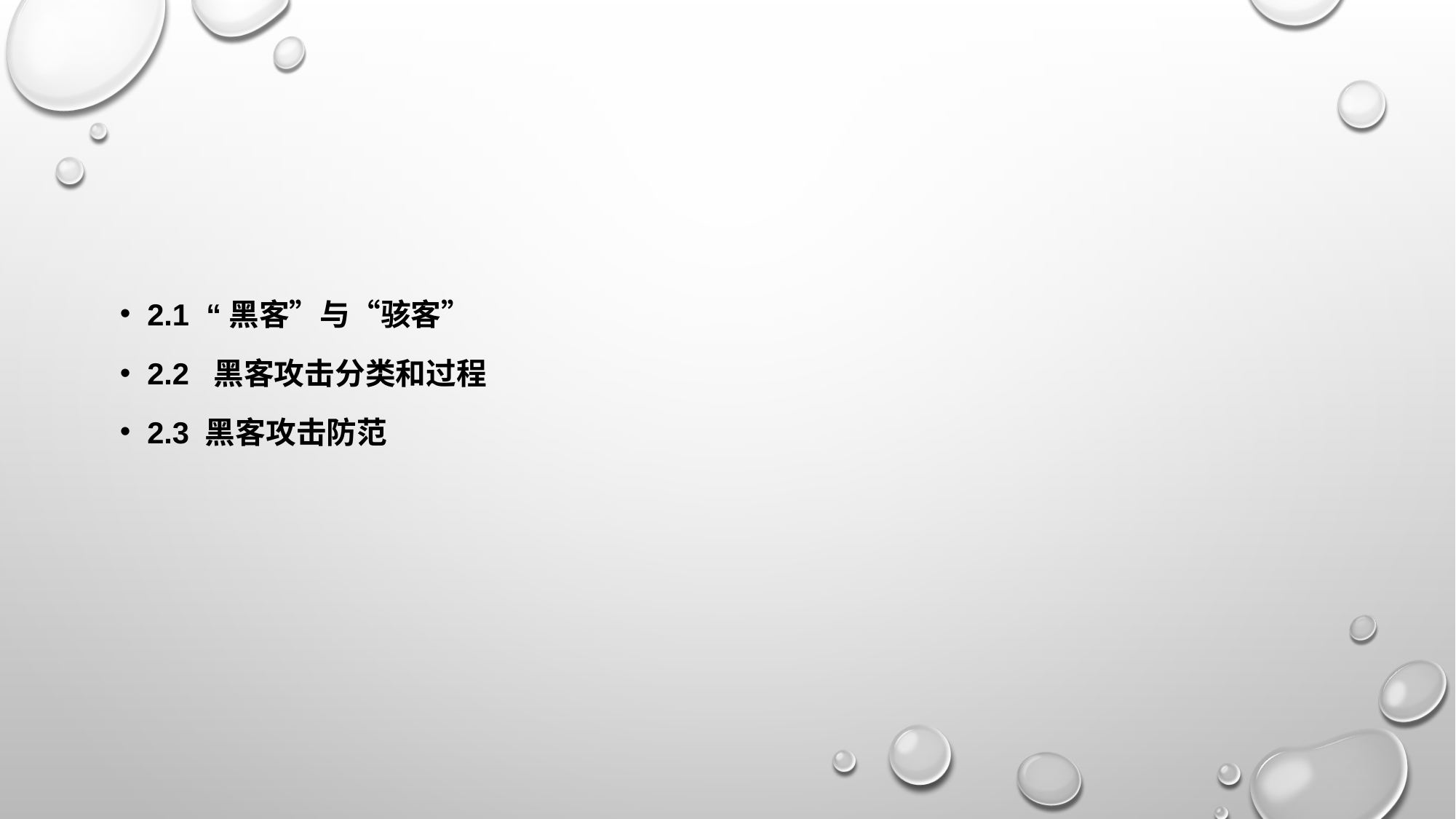

#
2.1  “黑客”与“骇客”
2.2  黑客攻击分类和过程
2.3 黑客攻击防范